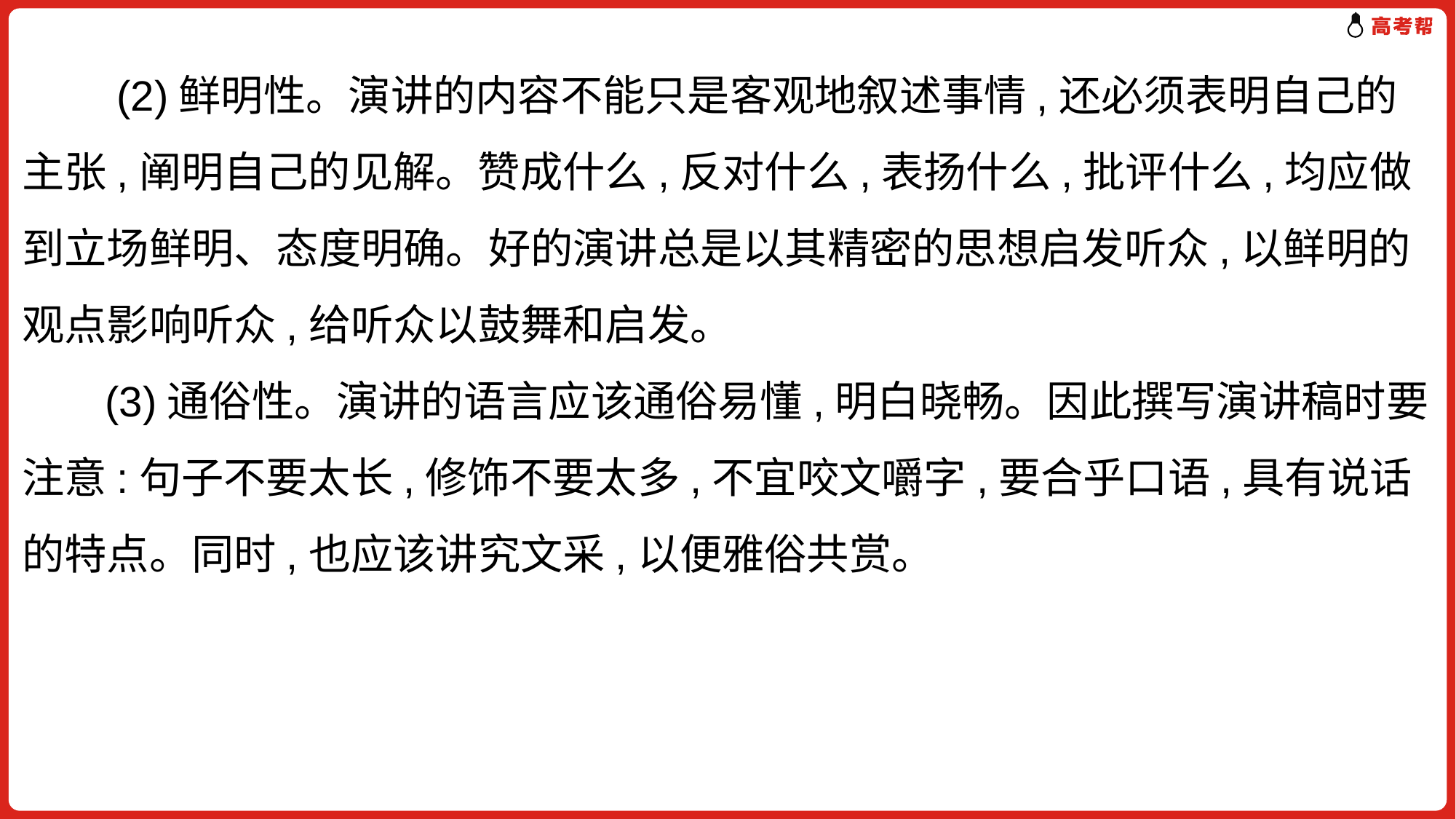

(2)鲜明性。演讲的内容不能只是客观地叙述事情,还必须表明自己的主张,阐明自己的见解。赞成什么,反对什么,表扬什么,批评什么,均应做到立场鲜明、态度明确。好的演讲总是以其精密的思想启发听众,以鲜明的观点影响听众,给听众以鼓舞和启发。
       (3)通俗性。演讲的语言应该通俗易懂,明白晓畅。因此撰写演讲稿时要注意:句子不要太长,修饰不要太多,不宜咬文嚼字,要合乎口语,具有说话的特点。同时,也应该讲究文采,以便雅俗共赏。